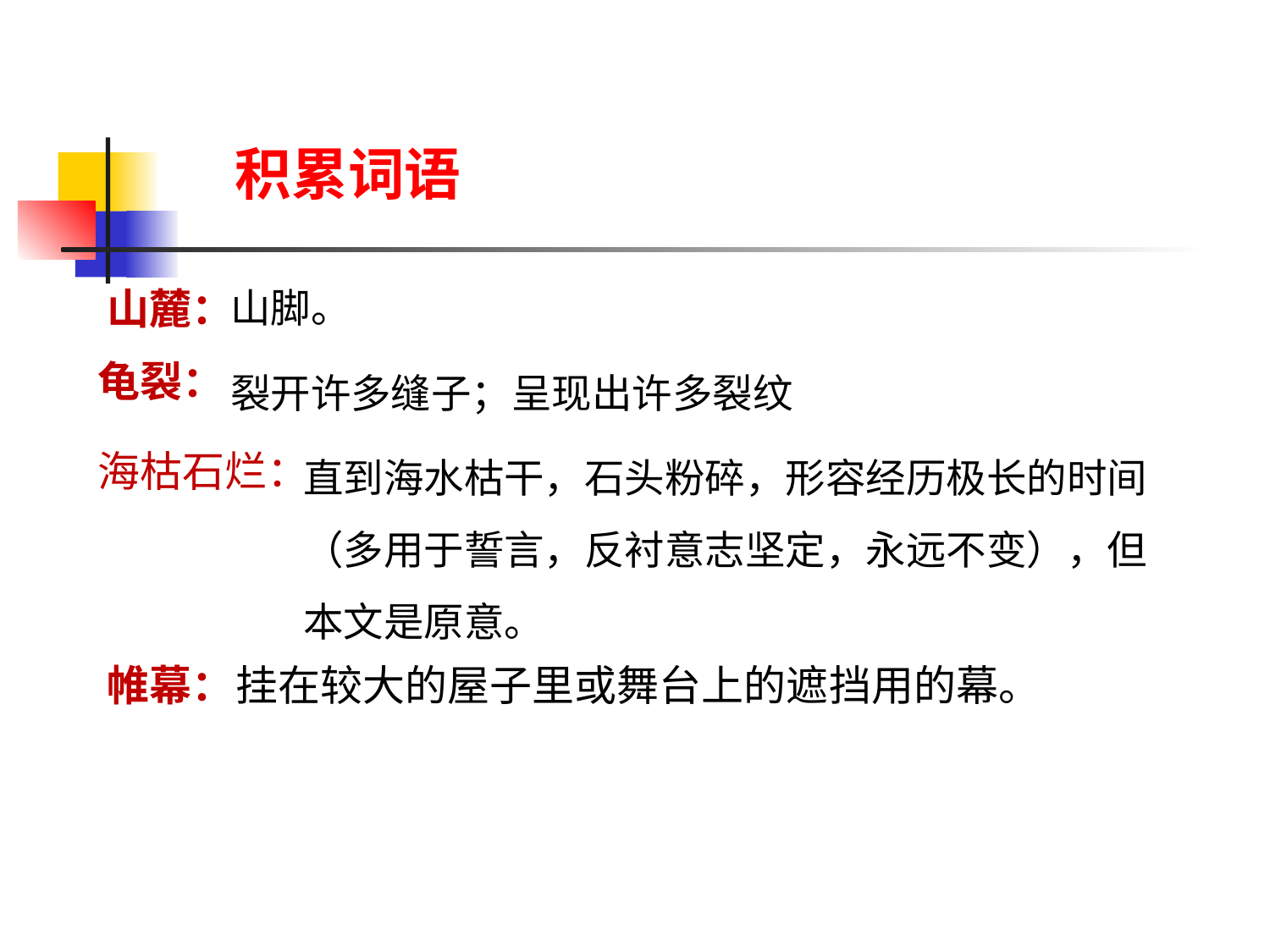

积累词语

山麓：
山脚。
裂开许多缝子；呈现出许多裂纹
龟裂：
直到海水枯干，石头粉碎，形容经历极长的时间（多用于誓言，反衬意志坚定，永远不变），但本文是原意。
海枯石烂：
帷幕：
挂在较大的屋子里或舞台上的遮挡用的幕。